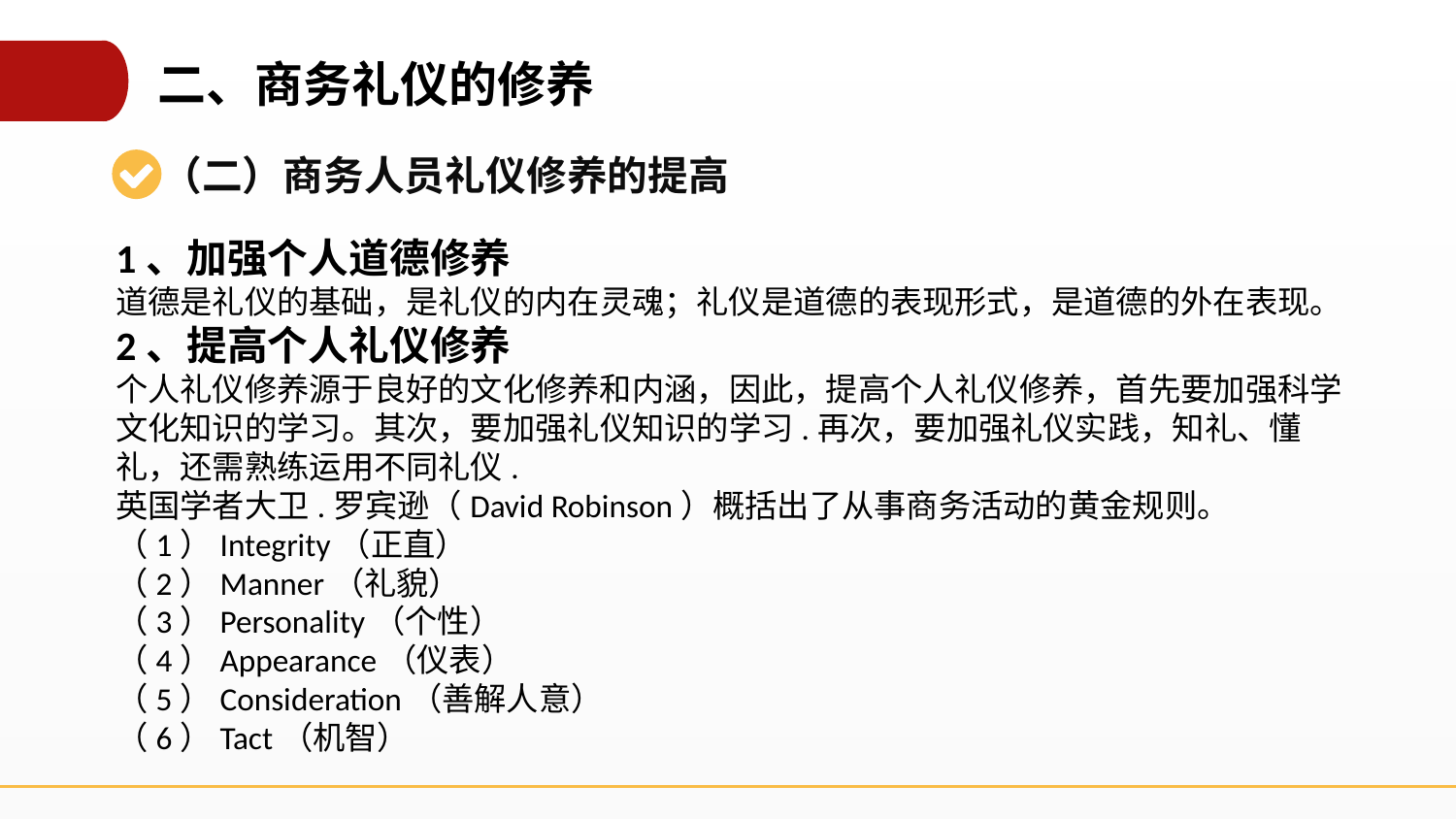

二、商务礼仪的修养

（二）商务人员礼仪修养的提高
1、加强个人道德修养
道德是礼仪的基础，是礼仪的内在灵魂；礼仪是道德的表现形式，是道德的外在表现。2、提高个人礼仪修养
个人礼仪修养源于良好的文化修养和内涵，因此，提高个人礼仪修养，首先要加强科学文化知识的学习。其次，要加强礼仪知识的学习.再次，要加强礼仪实践，知礼、懂礼，还需熟练运用不同礼仪.
英国学者大卫.罗宾逊（David Robinson）概括出了从事商务活动的黄金规则。
（1）Integrity（正直）
（2）Manner（礼貌）
（3）Personality（个性）
（4）Appearance（仪表）
（5）Consideration（善解人意）
（6）Tact（机智）